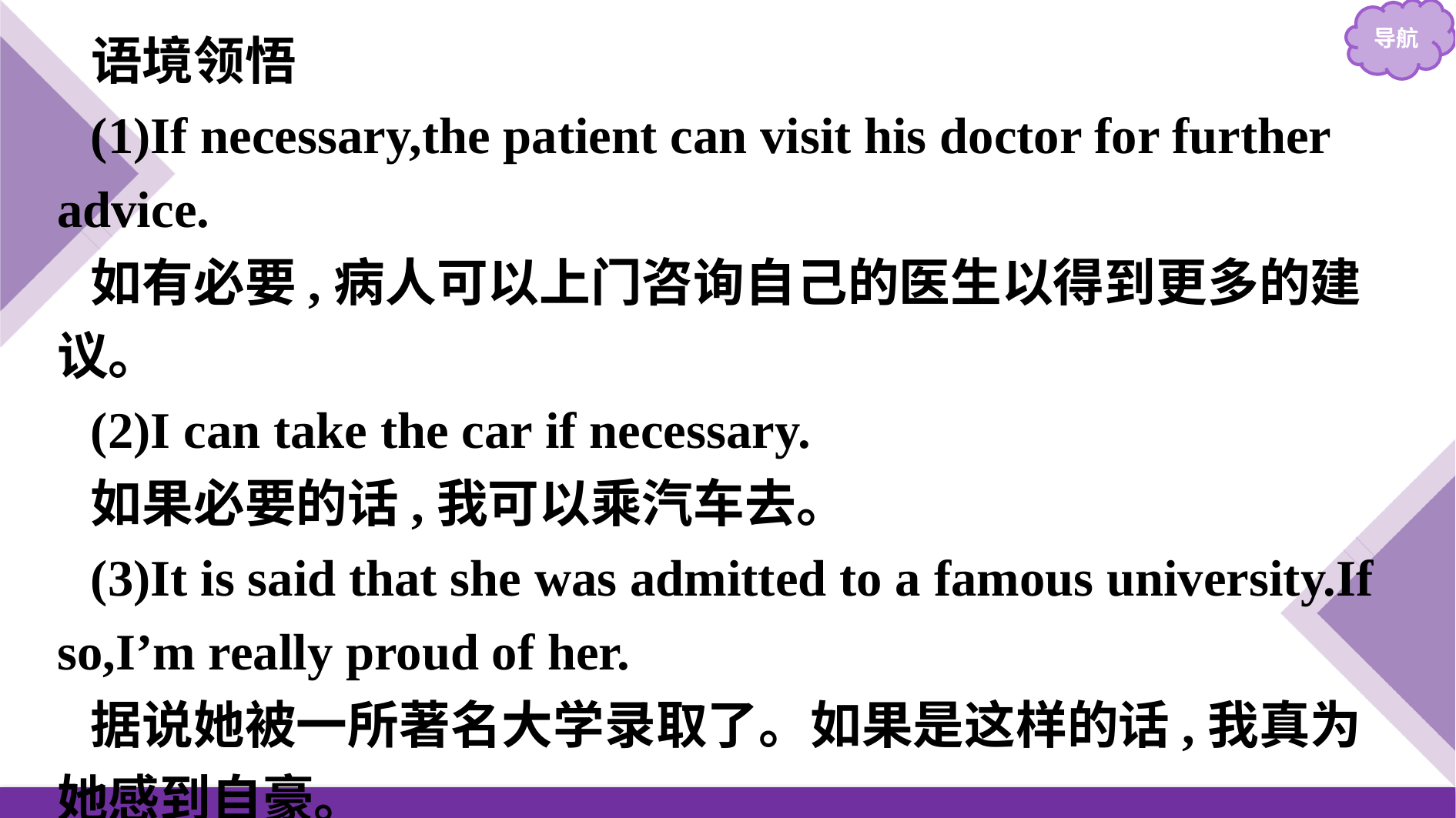

语境领悟
(1)If necessary,the patient can visit his doctor for further advice.
如有必要,病人可以上门咨询自己的医生以得到更多的建议。
(2)I can take the car if necessary.
如果必要的话,我可以乘汽车去。
(3)It is said that she was admitted to a famous university.If so,I’m really proud of her.
据说她被一所著名大学录取了。如果是这样的话,我真为她感到自豪。